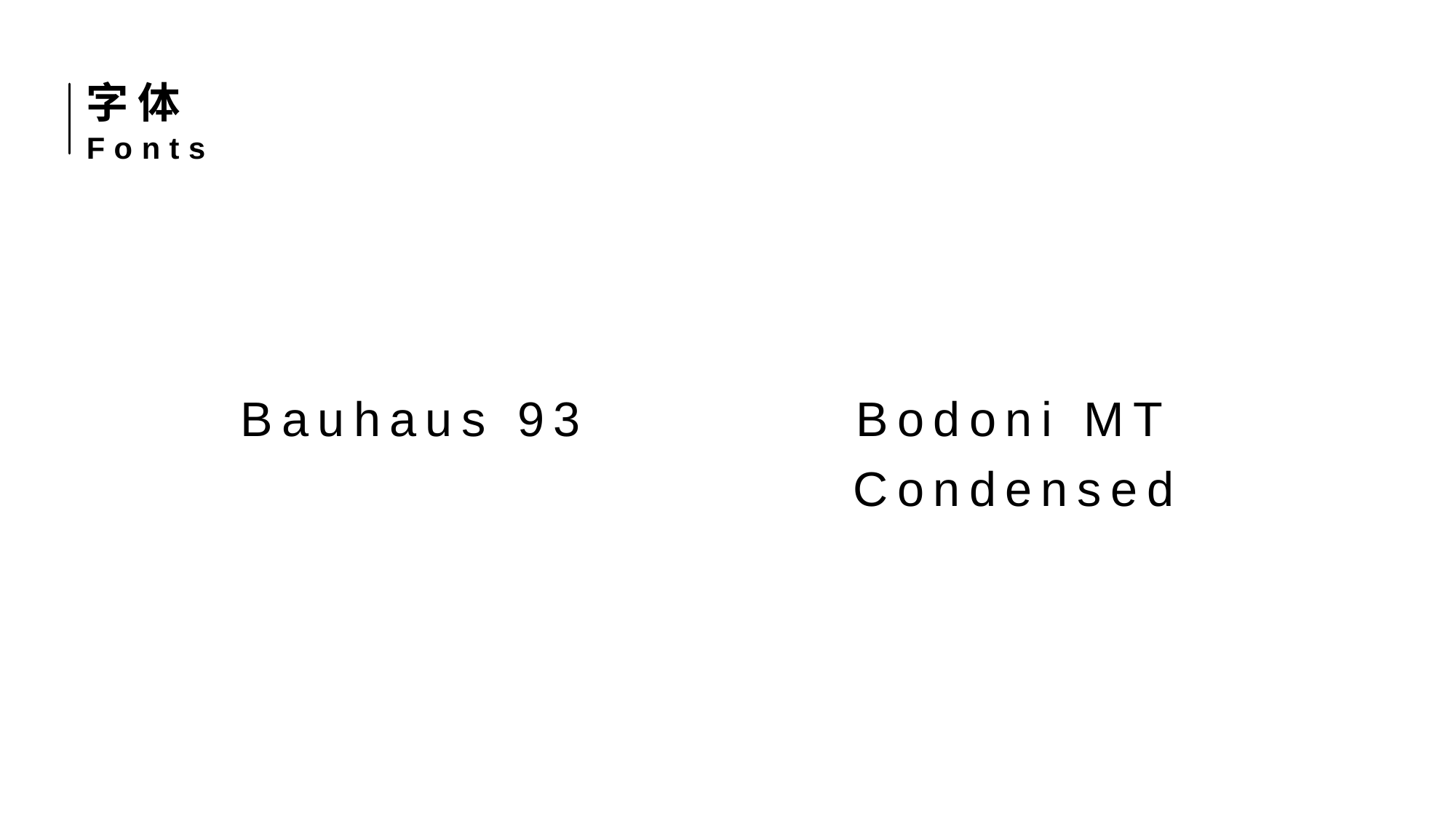

字体
Fonts
Bauhaus 93
Bodoni MT Condensed